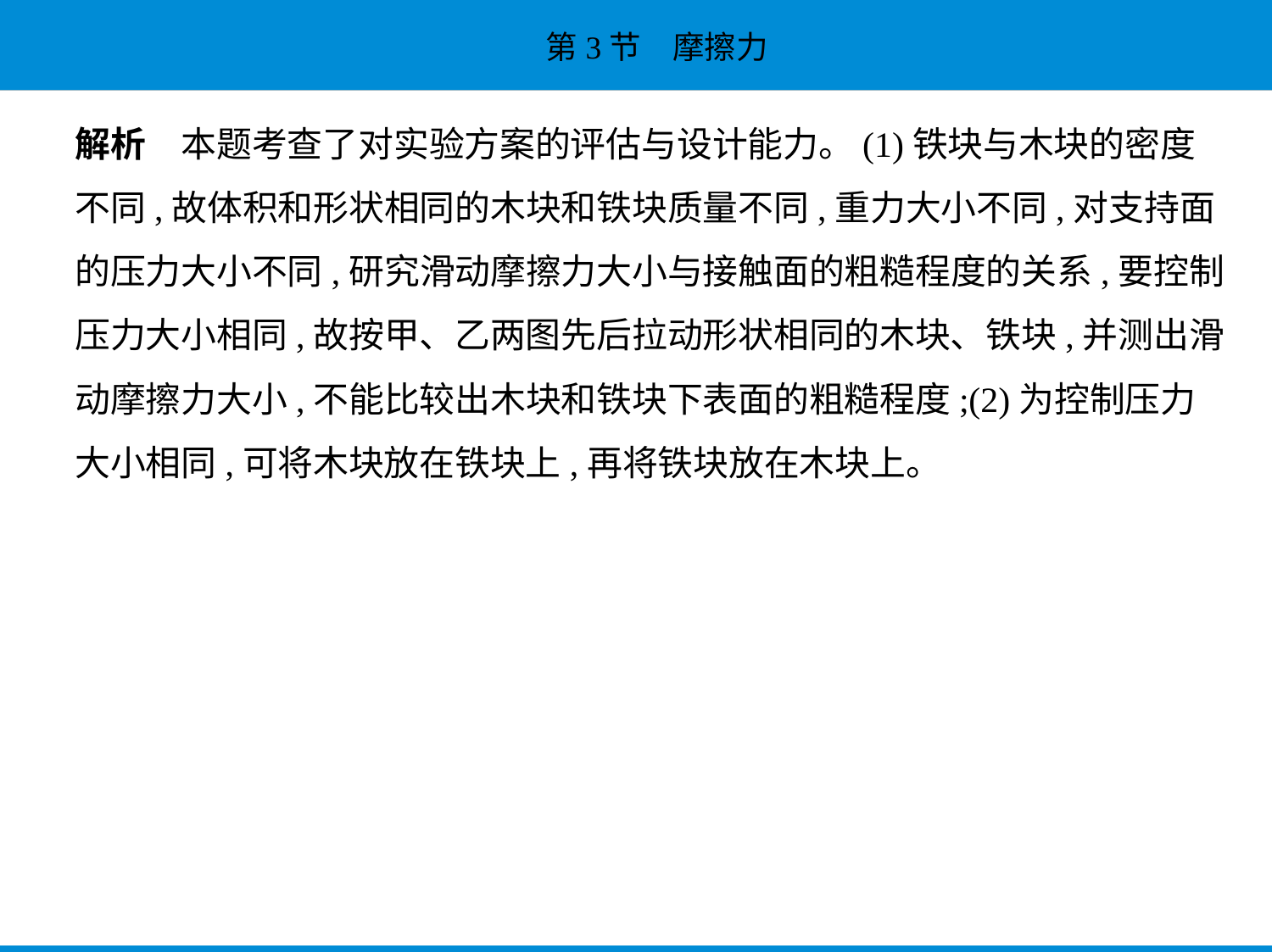

解析　本题考查了对实验方案的评估与设计能力。(1)铁块与木块的密度
不同,故体积和形状相同的木块和铁块质量不同,重力大小不同,对支持面
的压力大小不同,研究滑动摩擦力大小与接触面的粗糙程度的关系,要控制
压力大小相同,故按甲、乙两图先后拉动形状相同的木块、铁块,并测出滑
动摩擦力大小,不能比较出木块和铁块下表面的粗糙程度;(2)为控制压力
大小相同,可将木块放在铁块上,再将铁块放在木块上。